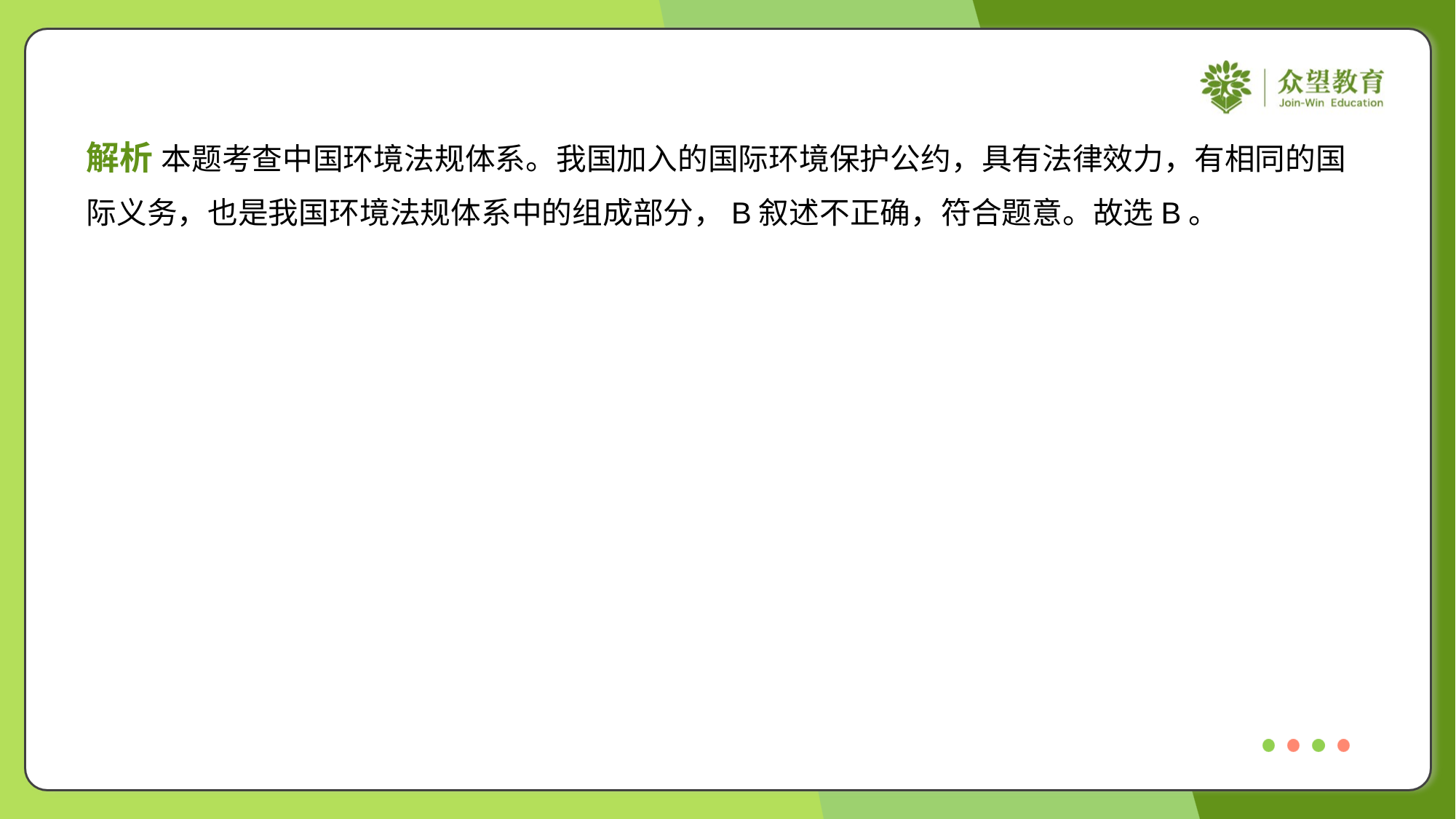

解析 本题考查中国环境法规体系。我国加入的国际环境保护公约，具有法律效力，有相同的国
际义务，也是我国环境法规体系中的组成部分，B叙述不正确，符合题意。故选B。